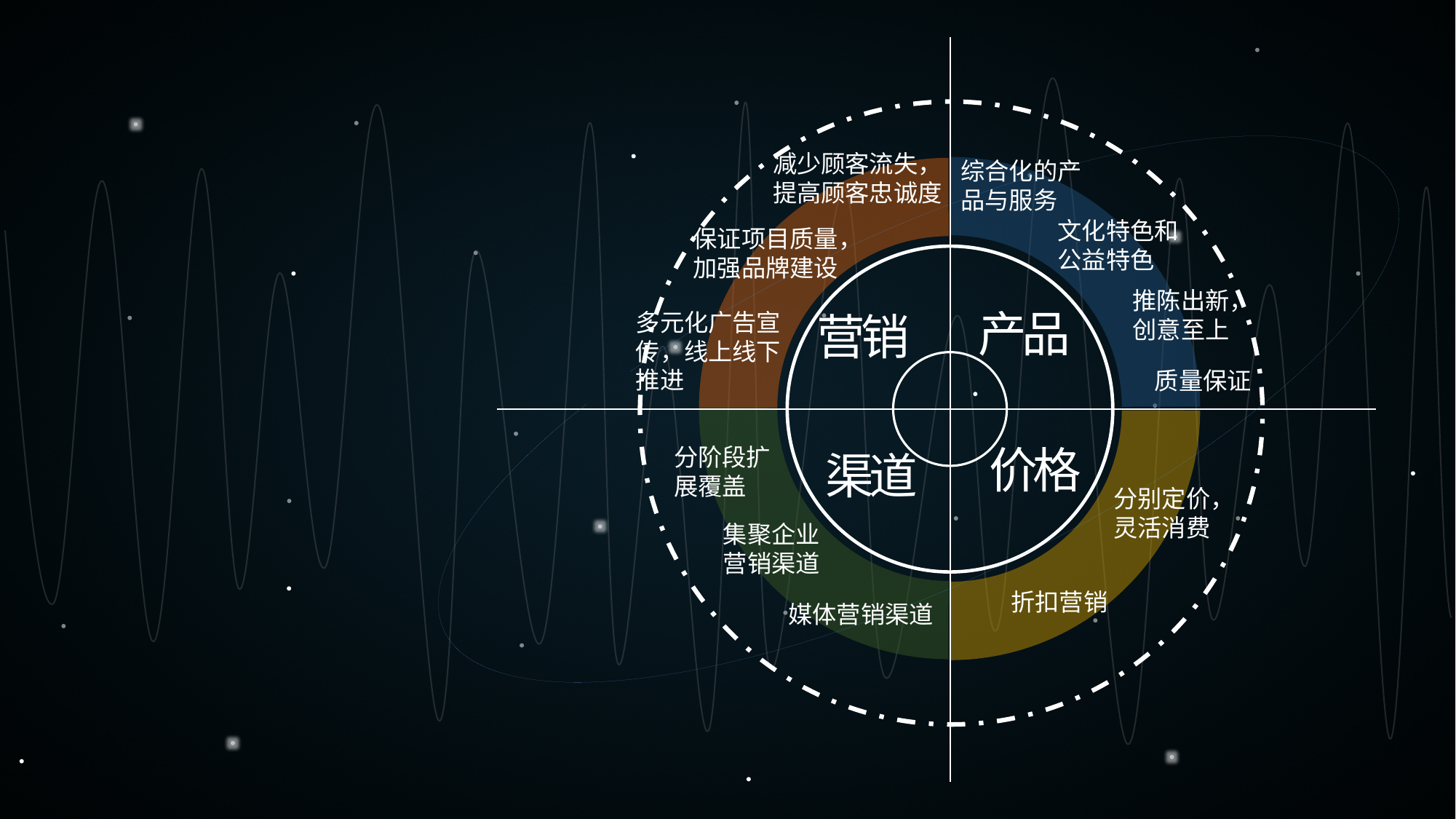

减少顾客流失，提高顾客忠诚度
综合化的产品与服务

文化特色和公益特色
保证项目质量，加强品牌建设

推陈出新，创意至上
产品
营销
多元化广告宣传，线上线下推进

质量保证
价格
分阶段扩展覆盖
渠道
分别定价，灵活消费
集聚企业营销渠道
折扣营销
媒体营销渠道